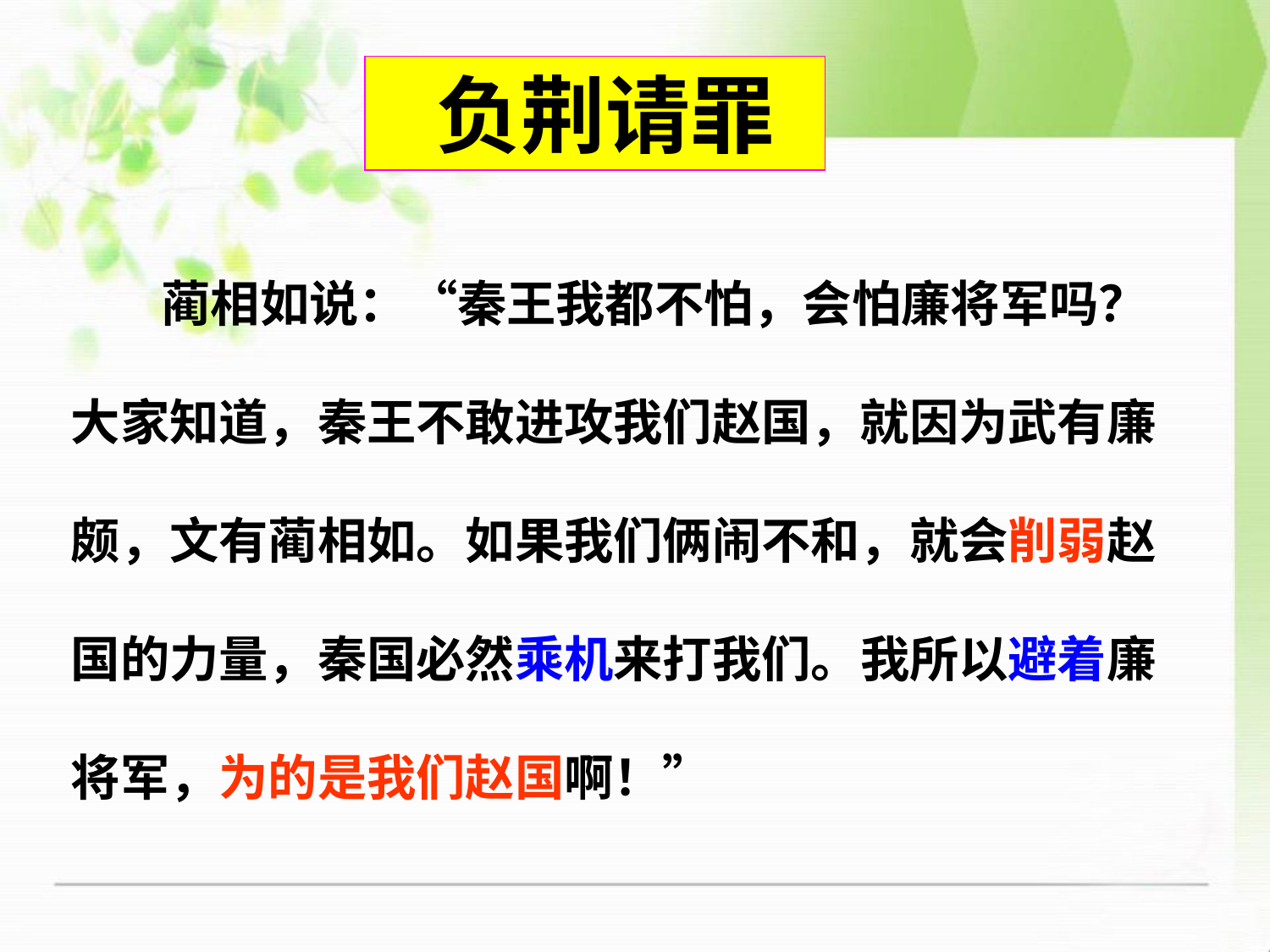

负荆请罪

       蔺相如说：“秦王我都不怕，会怕廉将军吗？

大家知道，秦王不敢进攻我们赵国，就因为武有廉

颇，文有蔺相如。如果我们俩闹不和，就会削弱赵

国的力量，秦国必然乘机来打我们。我所以避着廉

将军，为的是我们赵国啊！”